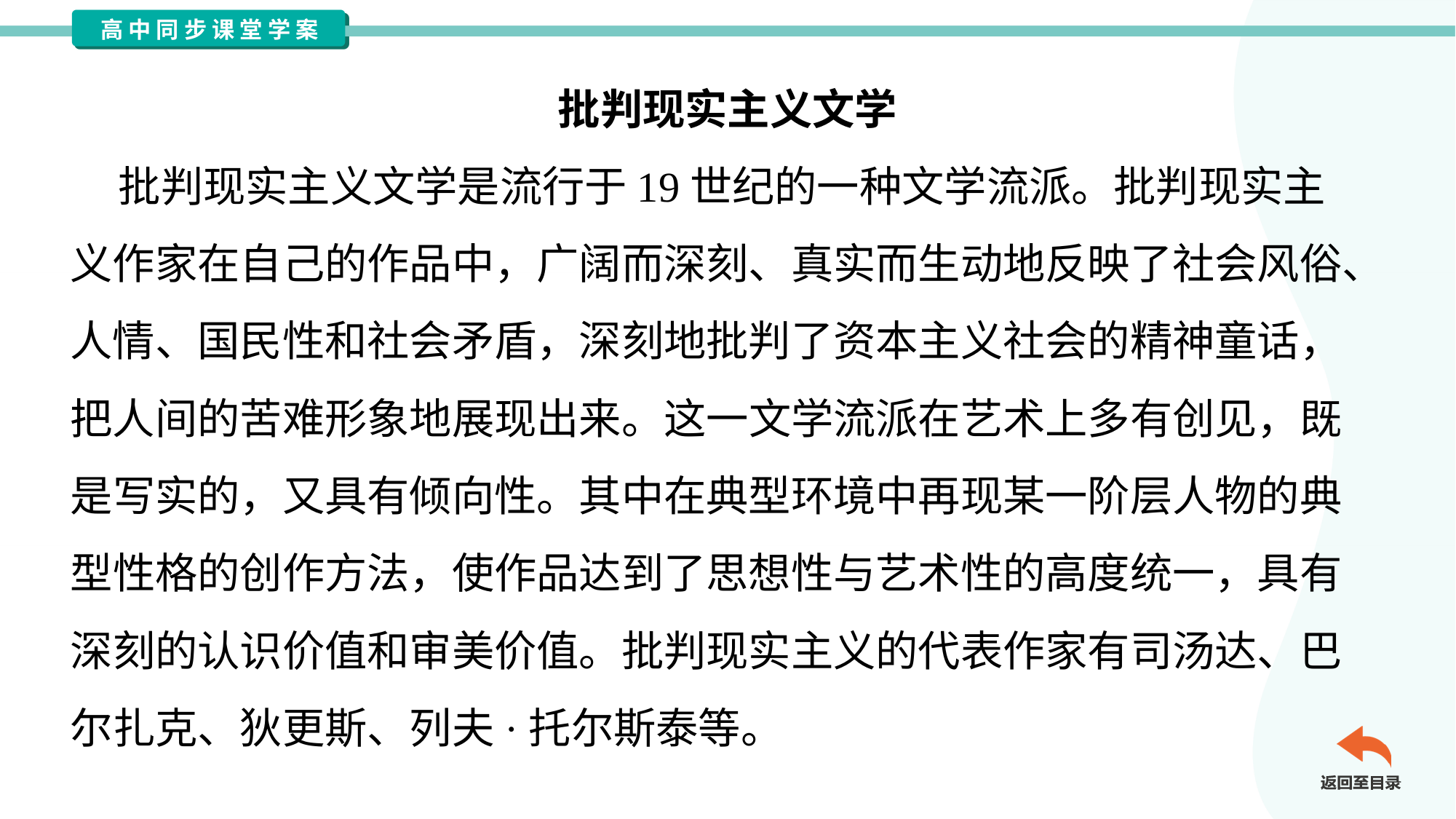

批判现实主义文学
    批判现实主义文学是流行于19世纪的一种文学流派。批判现实主
义作家在自己的作品中，广阔而深刻、真实而生动地反映了社会风俗、
人情、国民性和社会矛盾，深刻地批判了资本主义社会的精神童话，
把人间的苦难形象地展现出来。这一文学流派在艺术上多有创见，既
是写实的，又具有倾向性。其中在典型环境中再现某一阶层人物的典
型性格的创作方法，使作品达到了思想性与艺术性的高度统一，具有
深刻的认识价值和审美价值。批判现实主义的代表作家有司汤达、巴
尔扎克、狄更斯、列夫·托尔斯泰等。